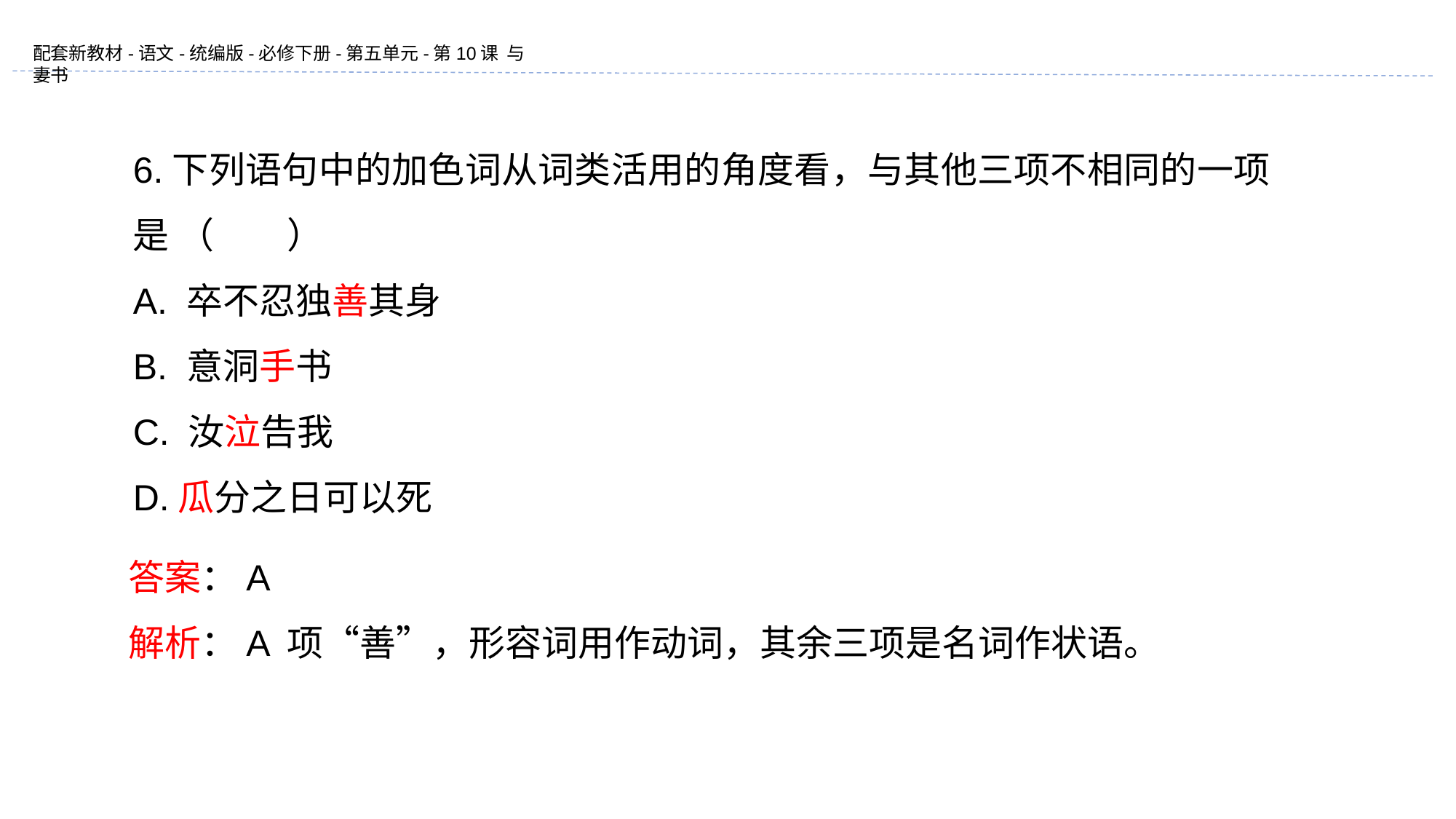

6.下列语句中的加色词从词类活用的角度看，与其他三项不相同的一项是 （　　）
A. 卒不忍独善其身
B. 意洞手书
C. 汝泣告我
D.瓜分之日可以死
答案：A
解析：A 项“善”，形容词用作动词，其余三项是名词作状语。